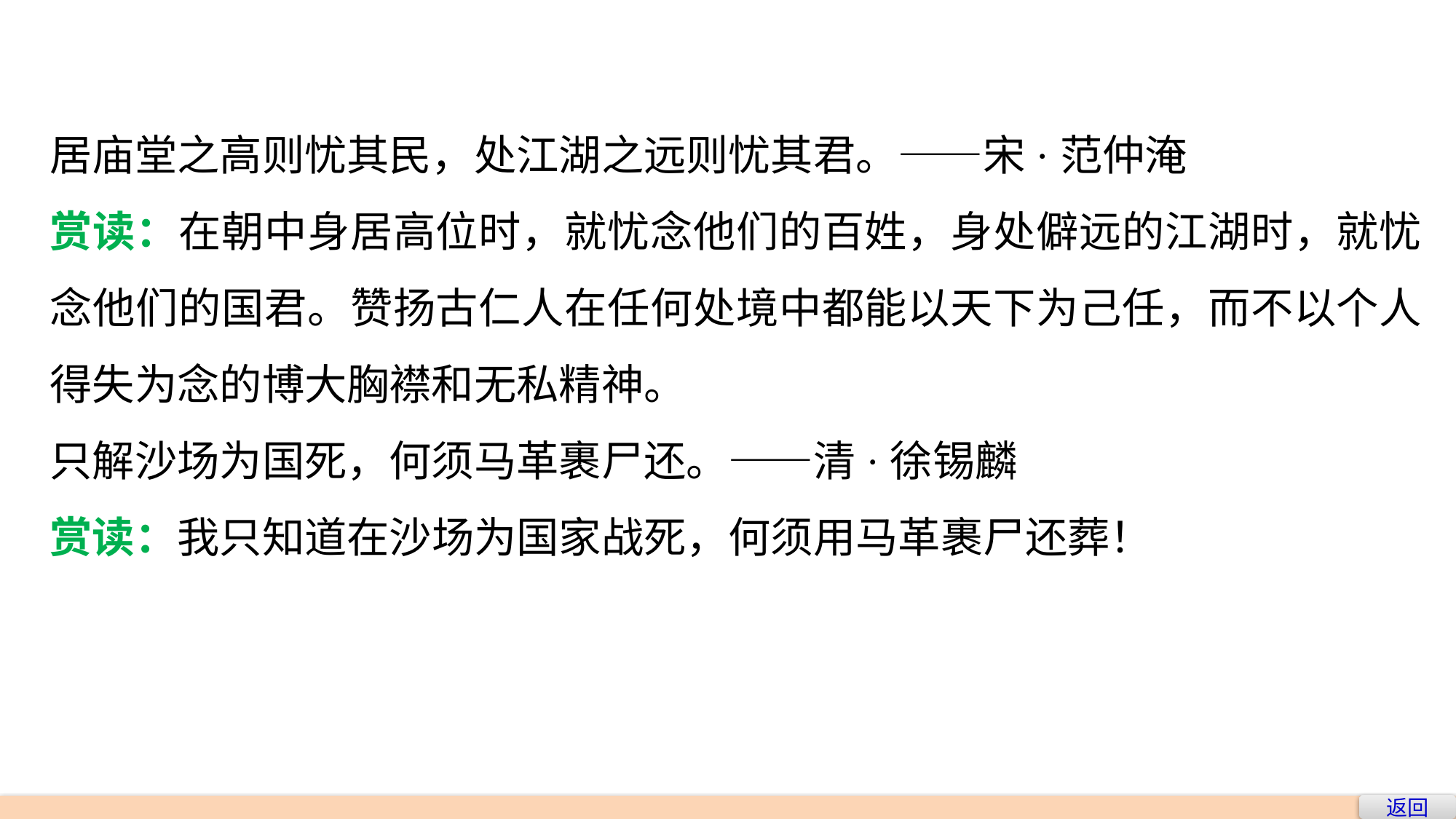

居庙堂之高则忧其民，处江湖之远则忧其君。——宋·范仲淹
赏读：在朝中身居高位时，就忧念他们的百姓，身处僻远的江湖时，就忧念他们的国君。赞扬古仁人在任何处境中都能以天下为己任，而不以个人得失为念的博大胸襟和无私精神。
只解沙场为国死，何须马革裹尸还。——清·徐锡麟
赏读：我只知道在沙场为国家战死，何须用马革裹尸还葬！
返回